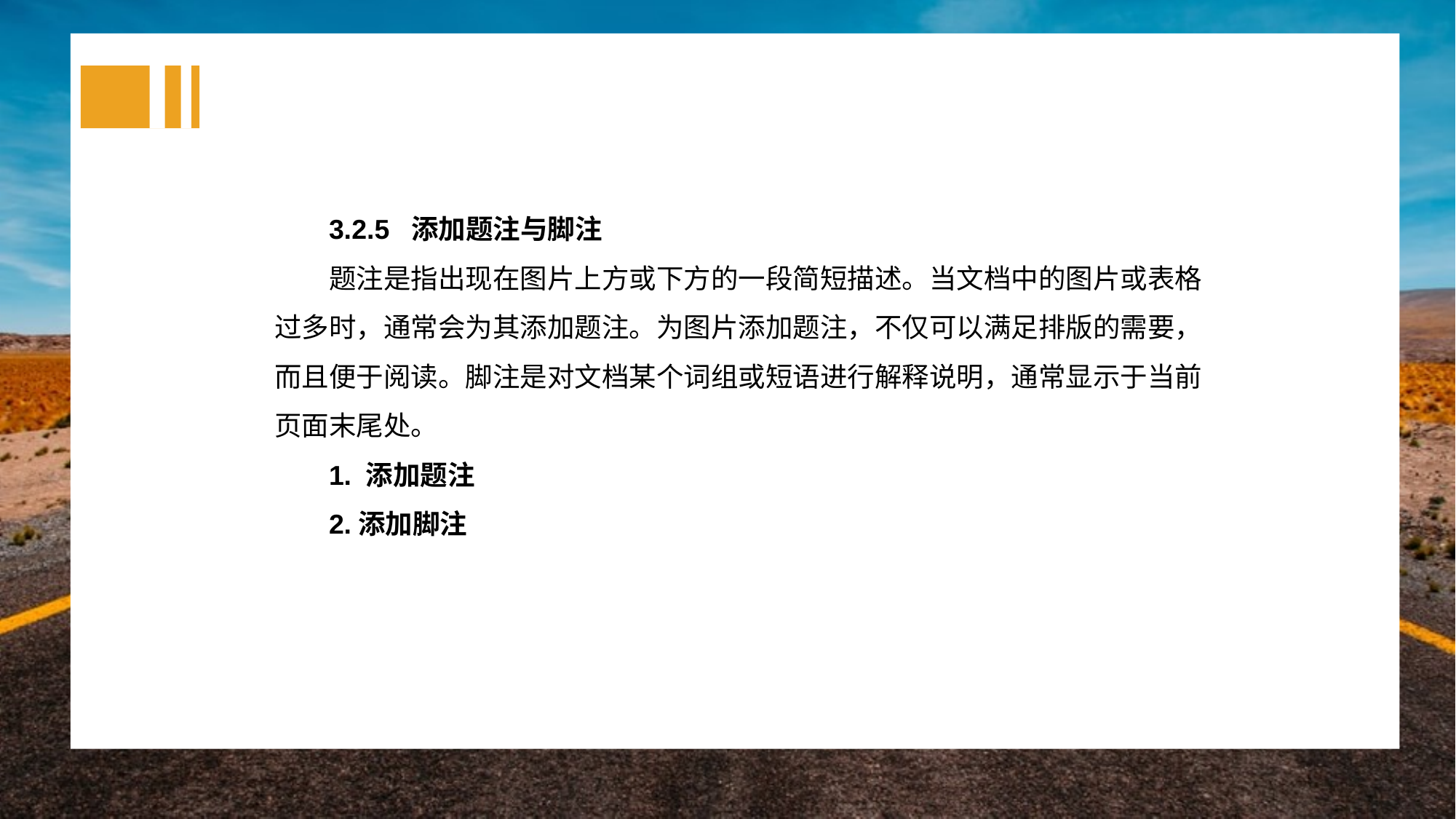

3.2.5  添加题注与脚注
题注是指出现在图片上方或下方的一段简短描述。当文档中的图片或表格过多时，通常会为其添加题注。为图片添加题注，不仅可以满足排版的需要，而且便于阅读。脚注是对文档某个词组或短语进行解释说明，通常显示于当前页面末尾处。
1. 添加题注
2.添加脚注